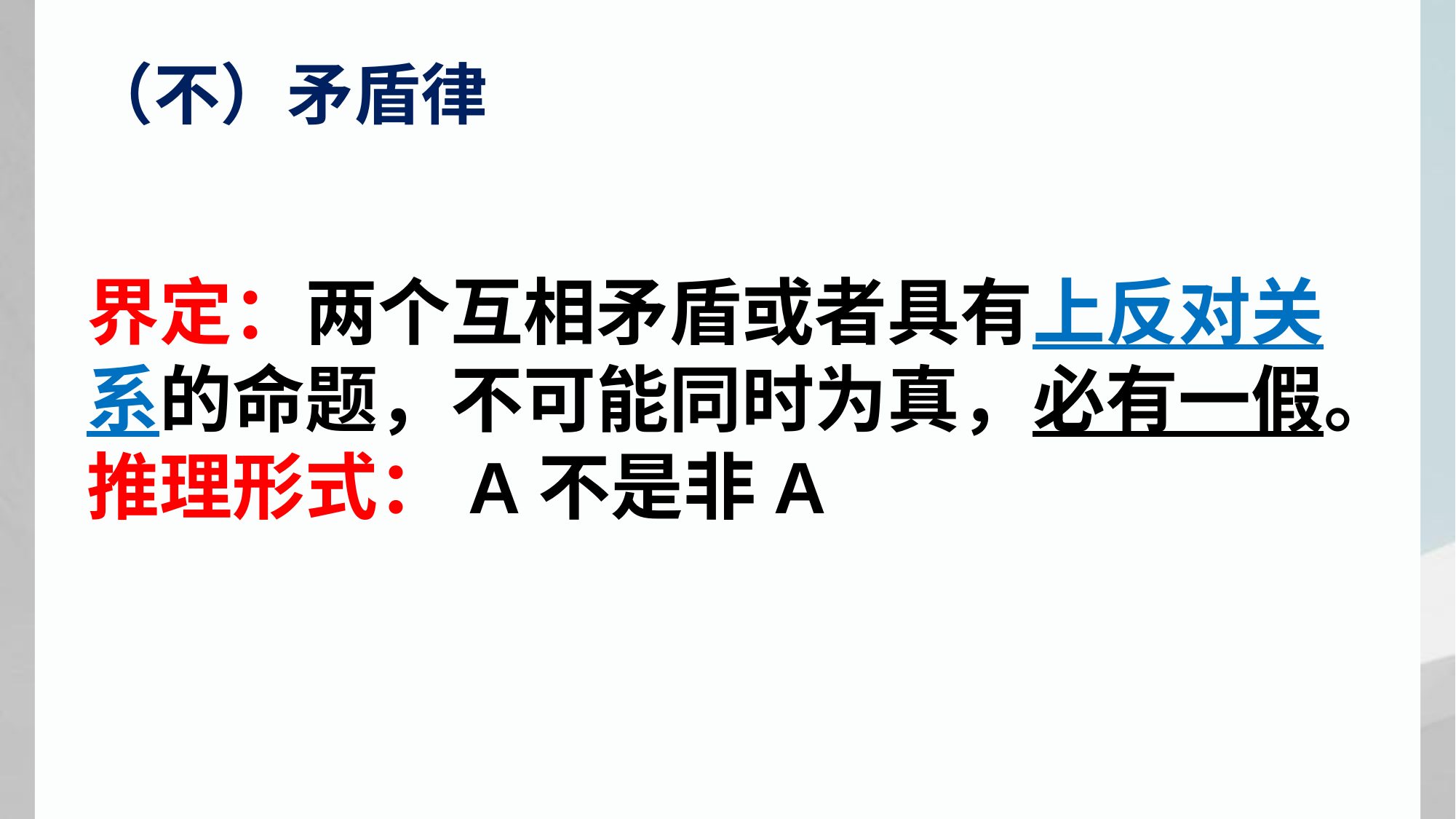

（不）矛盾律
界定：两个互相矛盾或者具有上反对关系的命题，不可能同时为真，必有一假。
推理形式：A不是非A